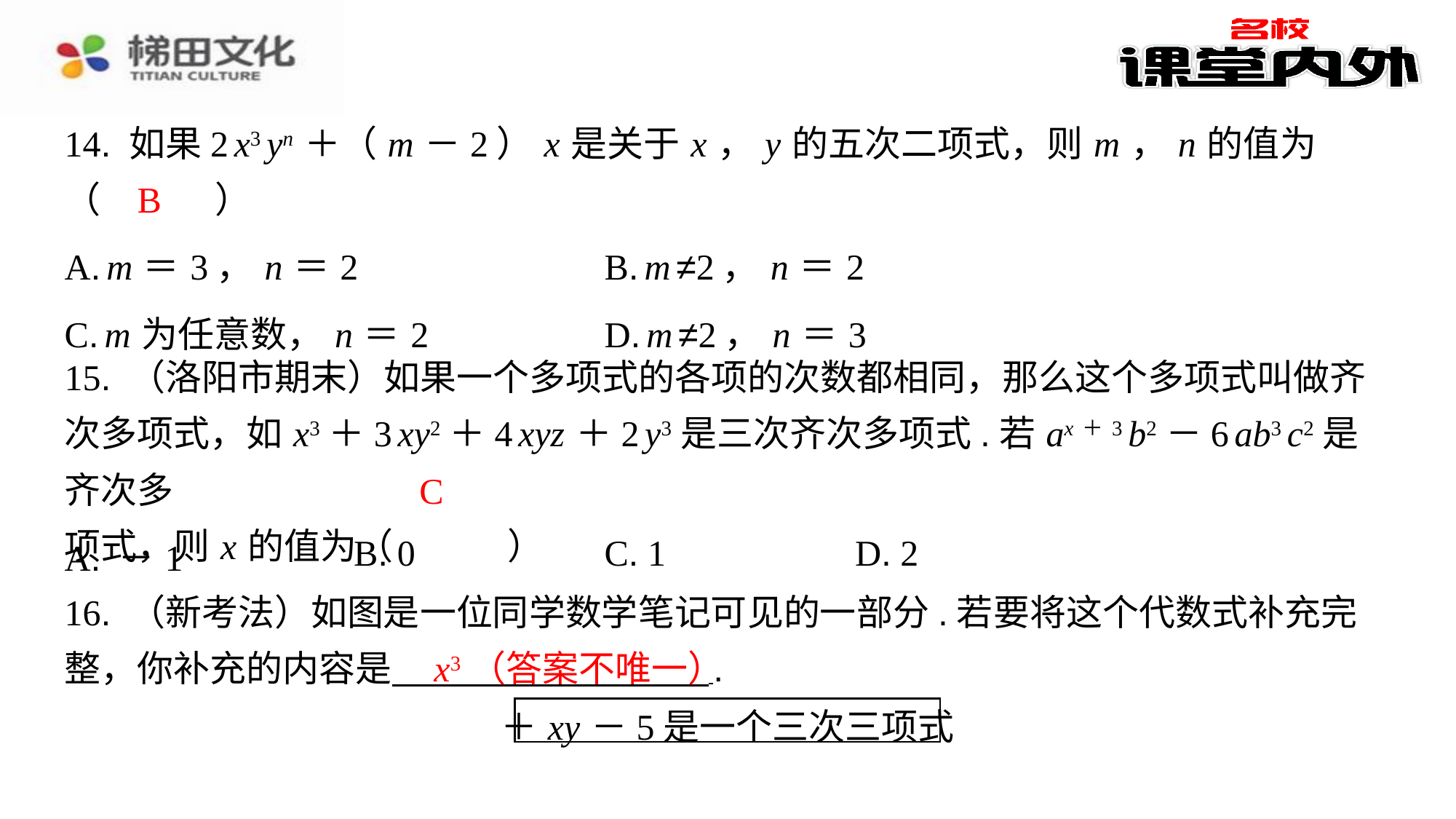

14. 如果2 x3 yn ＋（ m －2） x 是关于 x ， y 的五次二项式，则 m ， n 的值为
（　B　）
B
| A. m ＝3， n ＝2 | B. m ≠2， n ＝2 |
| --- | --- |
| C. m 为任意数， n ＝2 | D. m ≠2， n ＝3 |
15. （洛阳市期末）如果一个多项式的各项的次数都相同，那么这个多项式叫做齐
次多项式，如 x3＋3 xy2＋4 xyz ＋2 y3是三次齐次多项式.若 ax＋3 b2－6 ab3 c2是齐次多
项式，则 x 的值为（　C　）
C
| A. －1 | B. 0 | C. 1 | D. 2 |
| --- | --- | --- | --- |
16. （新考法）如图是一位同学数学笔记可见的一部分.若要将这个代数式补充完
整，你补充的内容是                                                ⁠.
x3（答案不唯一）
＋ xy －5是一个三次三项式